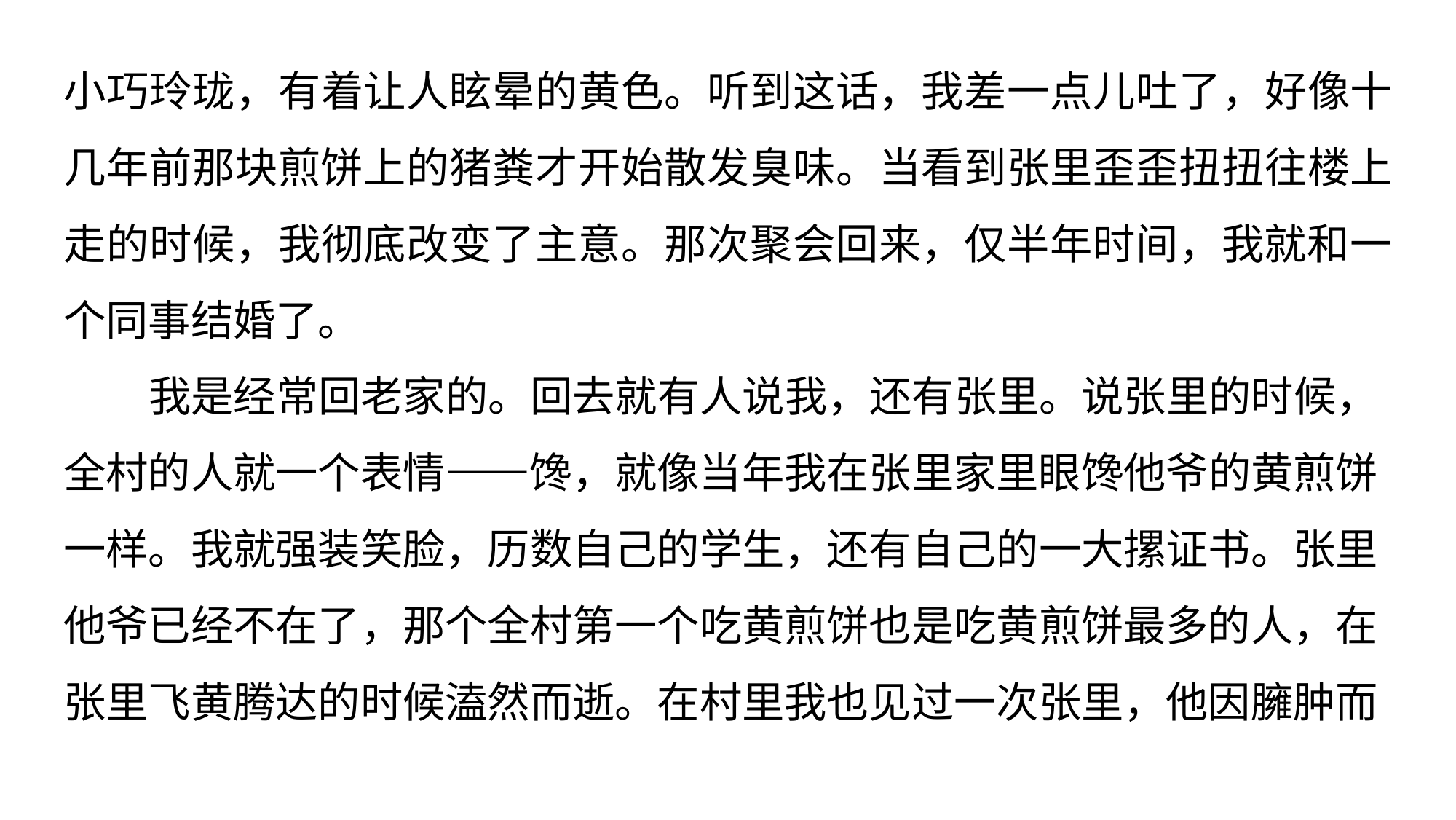

小巧玲珑，有着让人眩晕的黄色。听到这话，我差一点儿吐了，好像十几年前那块煎饼上的猪粪才开始散发臭味。当看到张里歪歪扭扭往楼上走的时候，我彻底改变了主意。那次聚会回来，仅半年时间，我就和一个同事结婚了。
我是经常回老家的。回去就有人说我，还有张里。说张里的时候，全村的人就一个表情——馋，就像当年我在张里家里眼馋他爷的黄煎饼一样。我就强装笑脸，历数自己的学生，还有自己的一大摞证书。张里他爷已经不在了，那个全村第一个吃黄煎饼也是吃黄煎饼最多的人，在张里飞黄腾达的时候溘然而逝。在村里我也见过一次张里，他因臃肿而